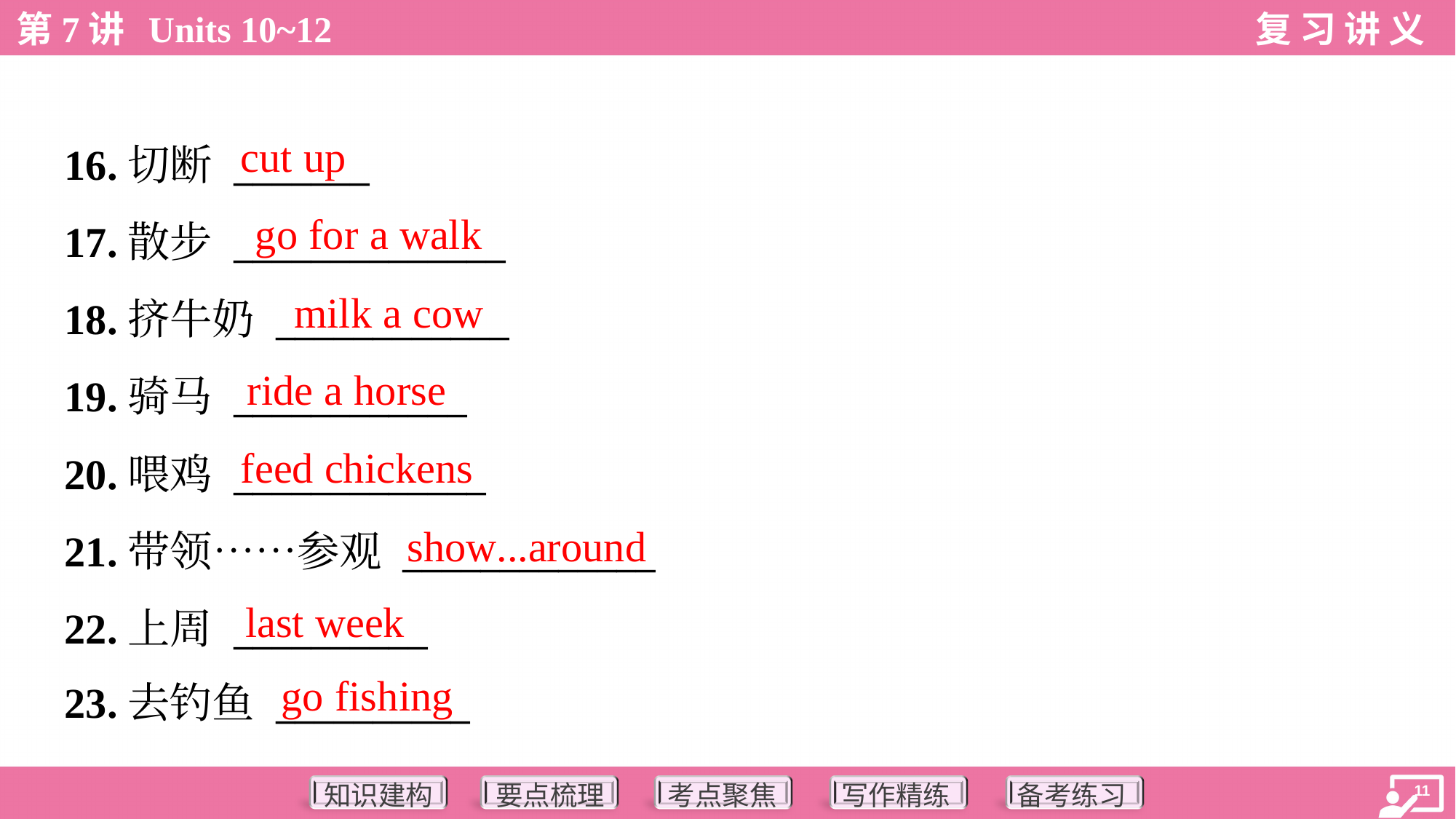

cut up
16.切断 _______
17.散步 ______________
18.挤牛奶 ____________
19.骑马 ____________
20.喂鸡 _____________
21.带领……参观 _____________
22.上周 __________
23.去钓鱼 __________
go for a walk
milk a cow
ride a horse
feed chickens
show...around
last week
go fishing